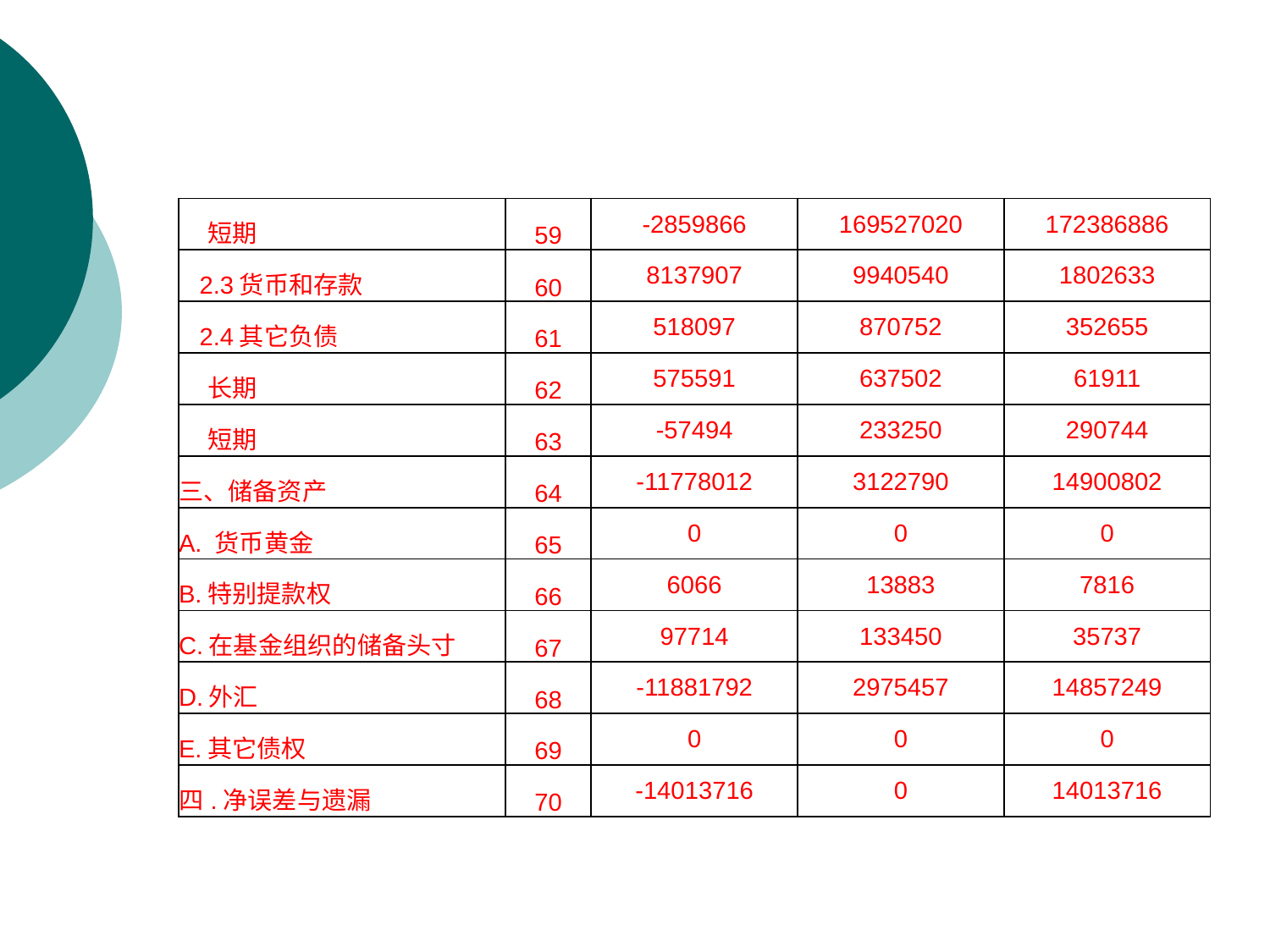

| 短期 | 59 | -2859866 | 169527020 | 172386886 |
| --- | --- | --- | --- | --- |
| 2.3货币和存款 | 60 | 8137907 | 9940540 | 1802633 |
| 2.4其它负债 | 61 | 518097 | 870752 | 352655 |
| 长期 | 62 | 575591 | 637502 | 61911 |
| 短期 | 63 | -57494 | 233250 | 290744 |
| 三、储备资产 | 64 | -11778012 | 3122790 | 14900802 |
| A. 货币黄金 | 65 | 0 | 0 | 0 |
| B.特别提款权 | 66 | 6066 | 13883 | 7816 |
| C.在基金组织的储备头寸 | 67 | 97714 | 133450 | 35737 |
| D.外汇 | 68 | -11881792 | 2975457 | 14857249 |
| E.其它债权 | 69 | 0 | 0 | 0 |
| 四.净误差与遗漏 | 70 | -14013716 | 0 | 14013716 |